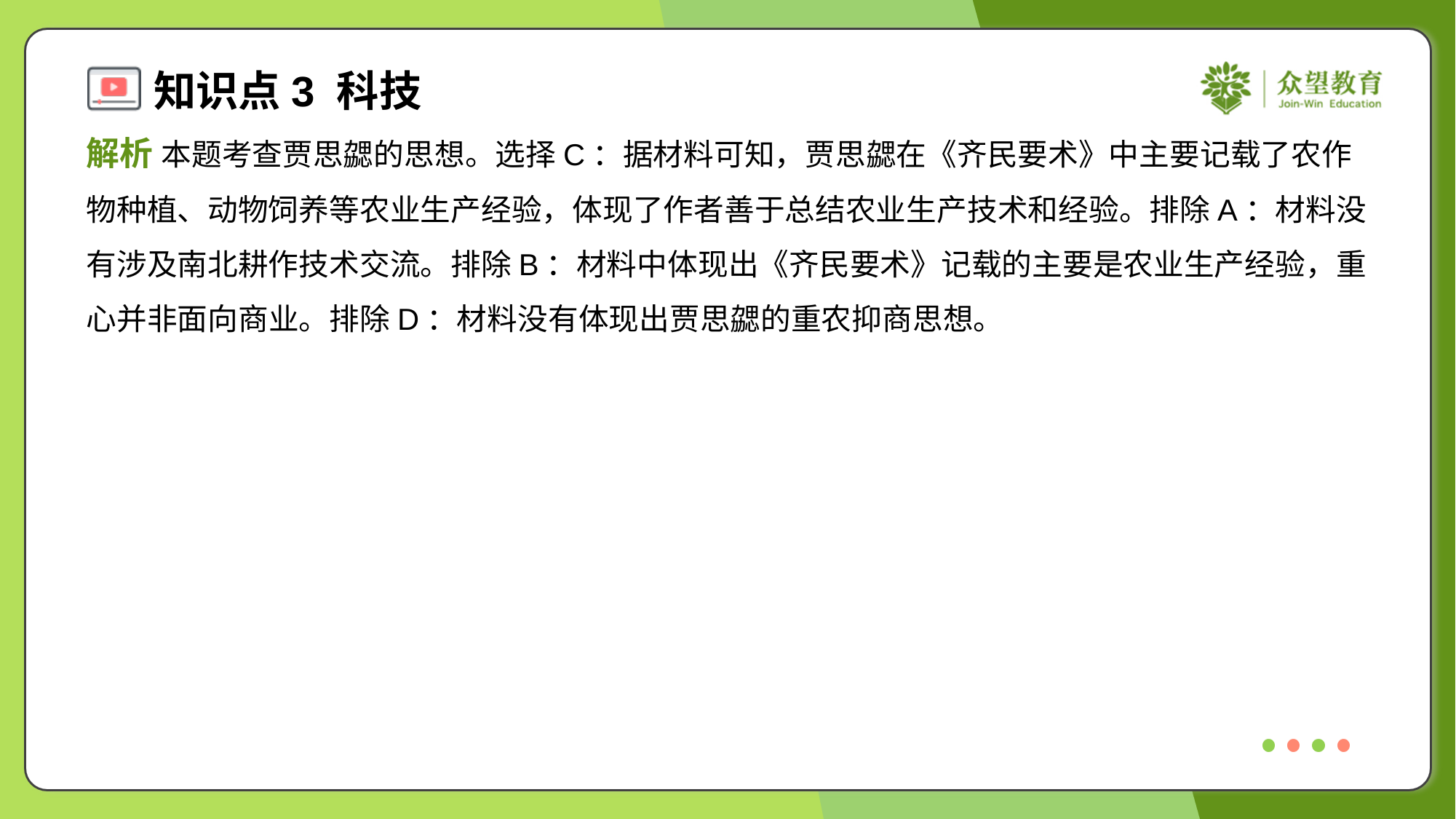

解析 本题考查贾思勰的思想。选择C：据材料可知，贾思勰在《齐民要术》中主要记载了农作
物种植、动物饲养等农业生产经验，体现了作者善于总结农业生产技术和经验。排除A：材料没
有涉及南北耕作技术交流。排除B：材料中体现出《齐民要术》记载的主要是农业生产经验，重
心并非面向商业。排除D：材料没有体现出贾思勰的重农抑商思想。